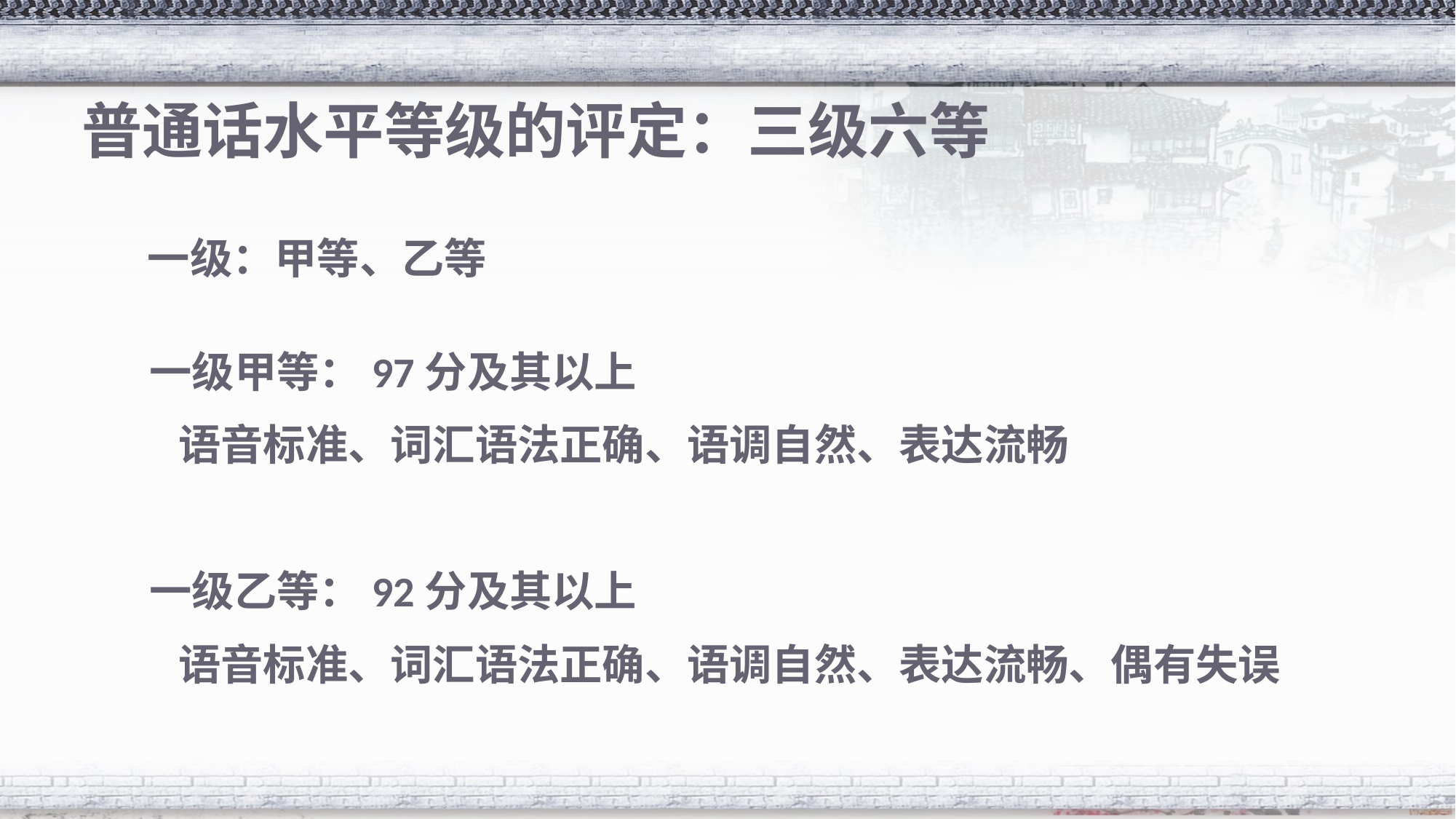

# 普通话水平等级的评定：三级六等
       一级：甲等、乙等

      一级甲等：97分及其以上
         语音标准、词汇语法正确、语调自然、表达流畅

      一级乙等：92分及其以上
         语音标准、词汇语法正确、语调自然、表达流畅、偶有失误